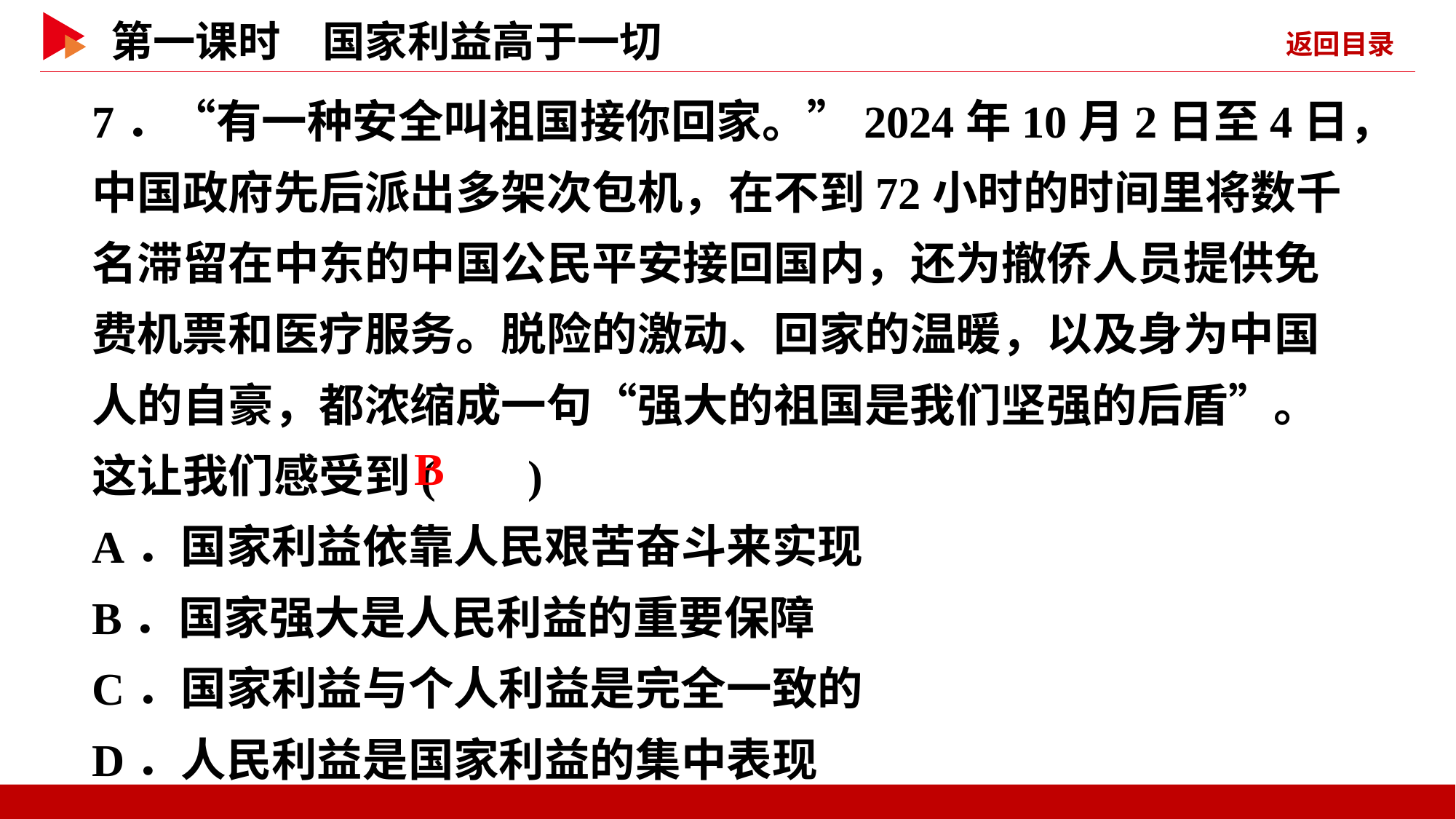

7．“有一种安全叫祖国接你回家。”2024年10月2日至4日，中国政府先后派出多架次包机，在不到72小时的时间里将数千名滞留在中东的中国公民平安接回国内，还为撤侨人员提供免费机票和医疗服务。脱险的激动、回家的温暖，以及身为中国人的自豪，都浓缩成一句“强大的祖国是我们坚强的后盾”。这让我们感受到(        )
A．国家利益依靠人民艰苦奋斗来实现
B．国家强大是人民利益的重要保障
C．国家利益与个人利益是完全一致的
D．人民利益是国家利益的集中表现
   B